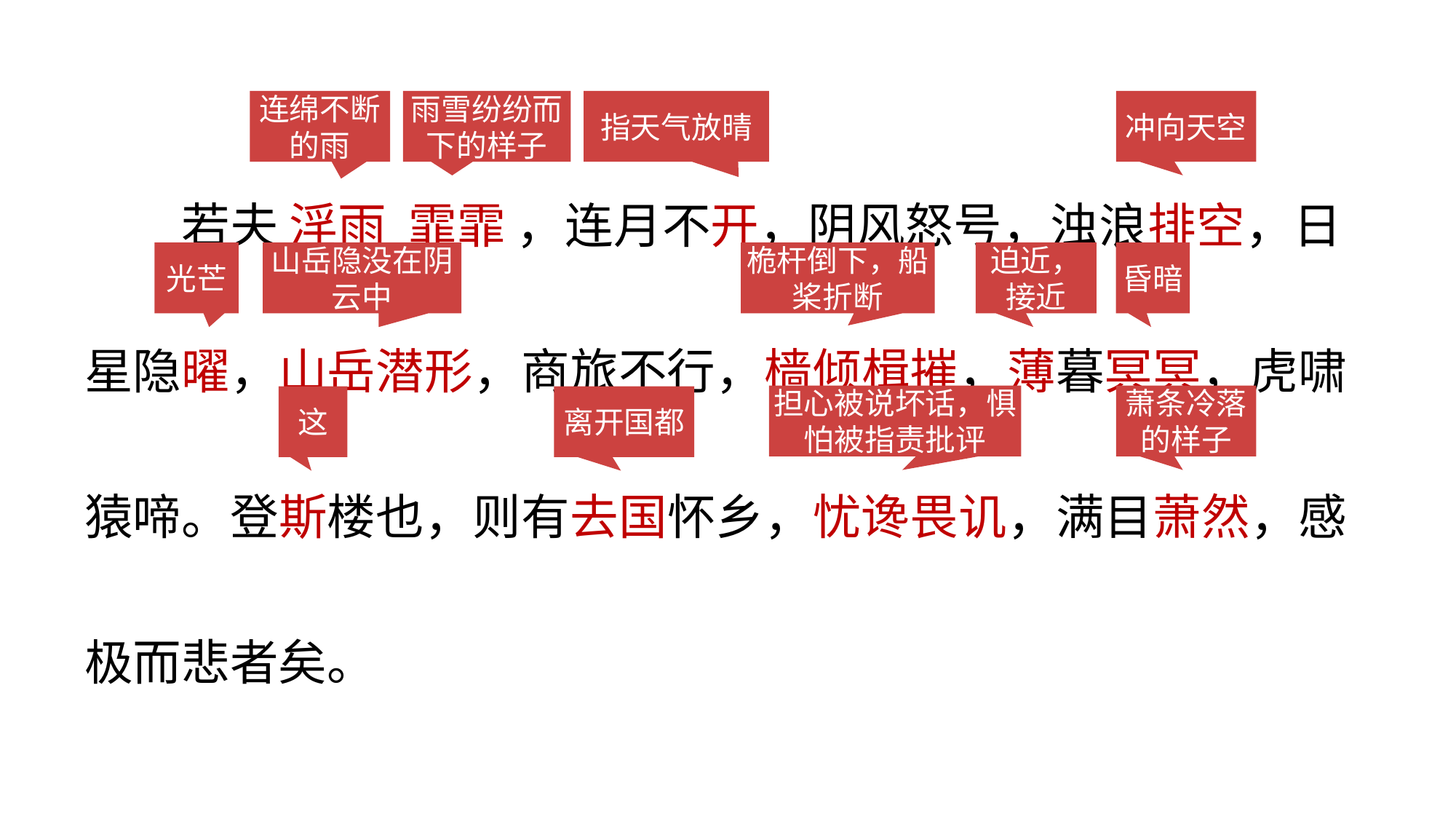

连绵不断的雨
雨雪纷纷而下的样子
指天气放晴
冲向天空
若夫 淫雨  霏霏 ，连月不开，阴风怒号，浊浪排空，日星隐曜，山岳潜形，商旅不行，樯倾楫摧，薄暮冥冥，虎啸猿啼。登斯楼也，则有去国怀乡，忧谗畏讥，满目萧然，感极而悲者矣。
光芒
山岳隐没在阴云中
桅杆倒下，船桨折断
迫近，接近
昏暗
担心被说坏话，惧怕被指责批评
萧条冷落的样子
这
离开国都